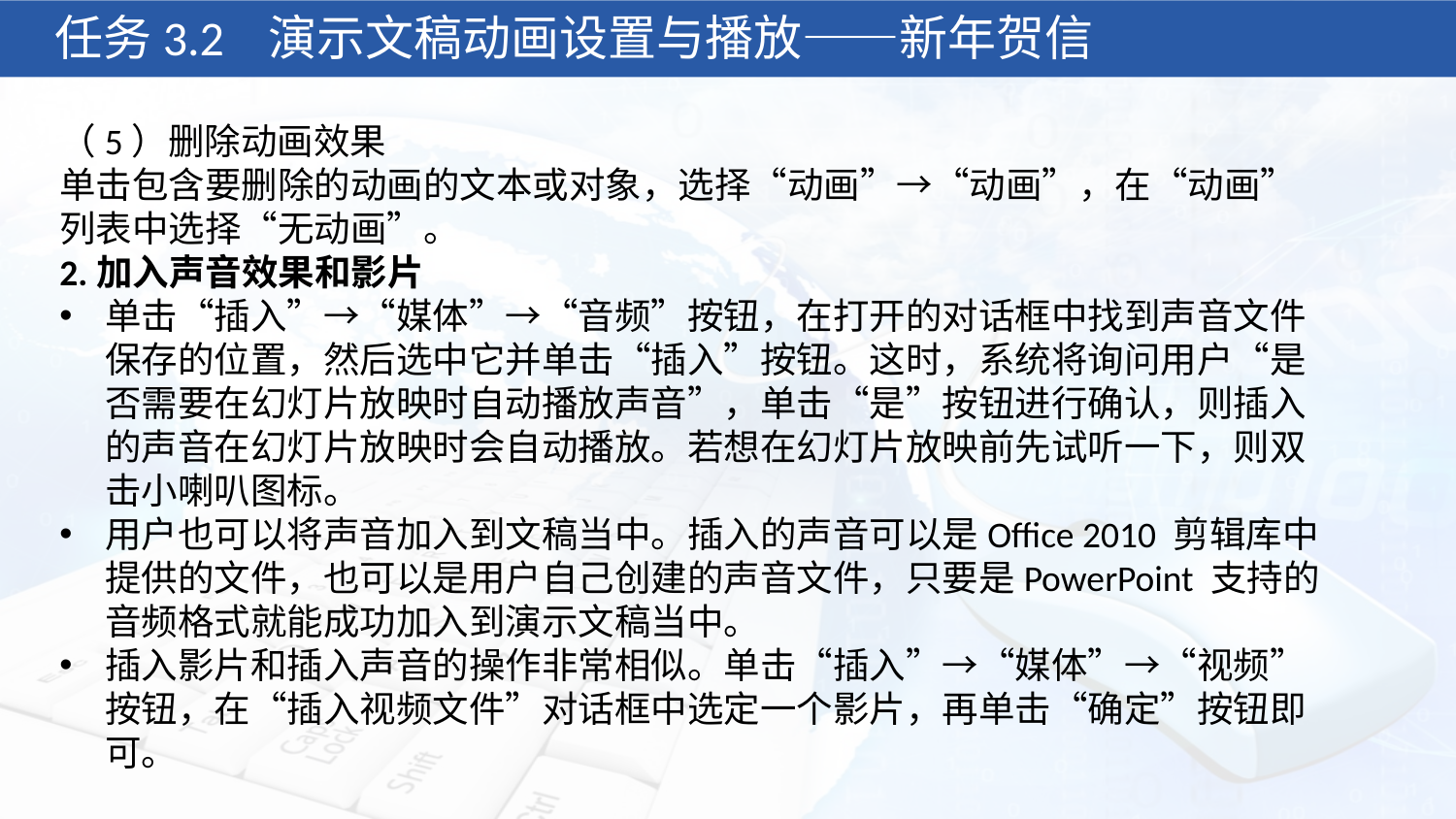

任务3.2   演示文稿动画设置与播放——新年贺信
（5）删除动画效果
单击包含要删除的动画的文本或对象，选择“动画”→“动画”，在“动画”列表中选择“无动画”。
2.加入声音效果和影片
单击“插入”→“媒体”→“音频”按钮，在打开的对话框中找到声音文件保存的位置，然后选中它并单击“插入”按钮。这时，系统将询问用户“是否需要在幻灯片放映时自动播放声音”，单击“是”按钮进行确认，则插入的声音在幻灯片放映时会自动播放。若想在幻灯片放映前先试听一下，则双击小喇叭图标。
用户也可以将声音加入到文稿当中。插入的声音可以是Office 2010 剪辑库中提供的文件，也可以是用户自己创建的声音文件，只要是PowerPoint 支持的音频格式就能成功加入到演示文稿当中。
插入影片和插入声音的操作非常相似。单击“插入”→“媒体”→“视频”按钮，在“插入视频文件”对话框中选定一个影片，再单击“确定”按钮即可。